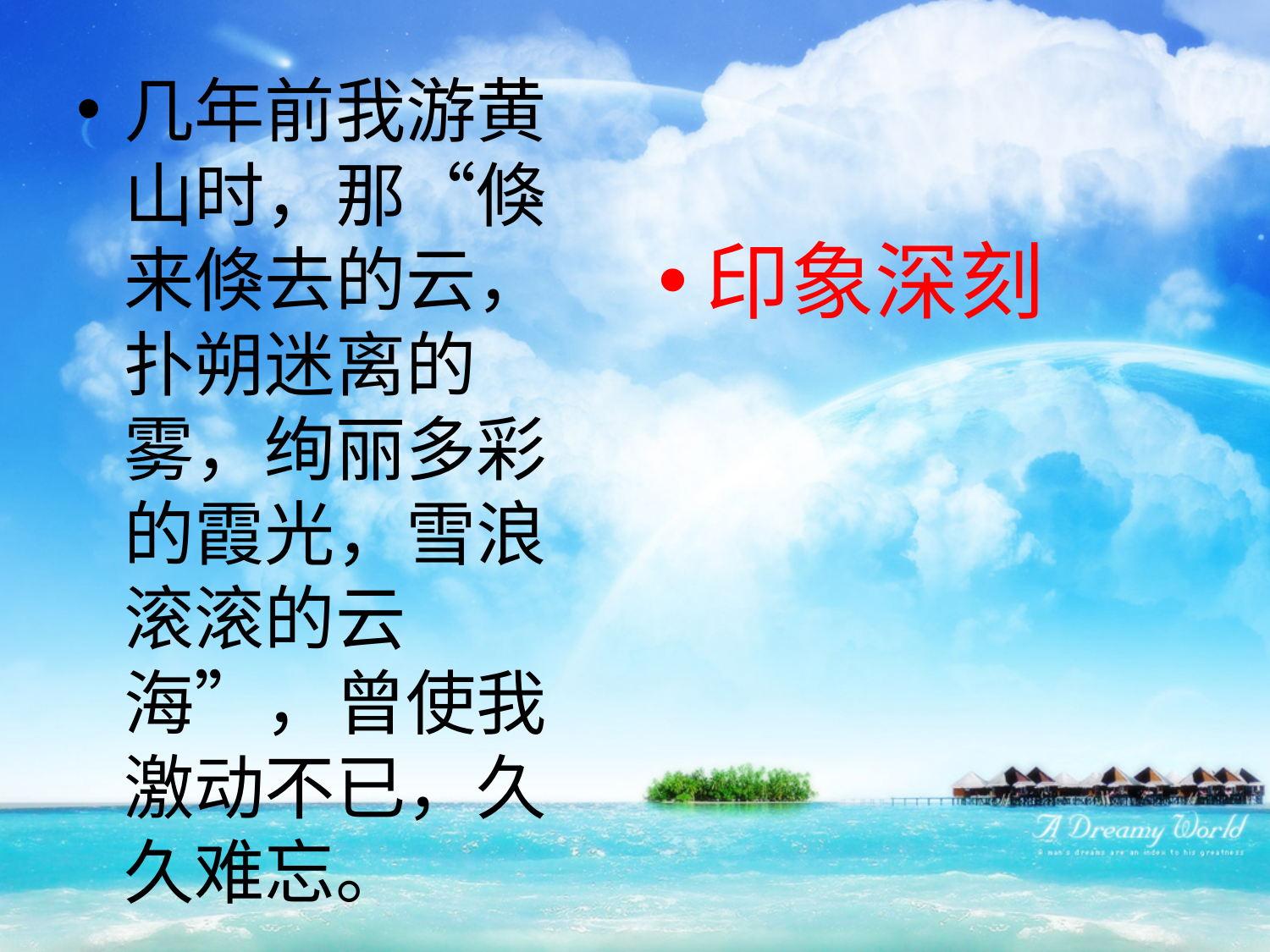

#
几年前我游黄山时，那“倏来倏去的云，扑朔迷离的雾，绚丽多彩的霞光，雪浪滚滚的云海”，曾使我激动不已，久久难忘。

印象深刻